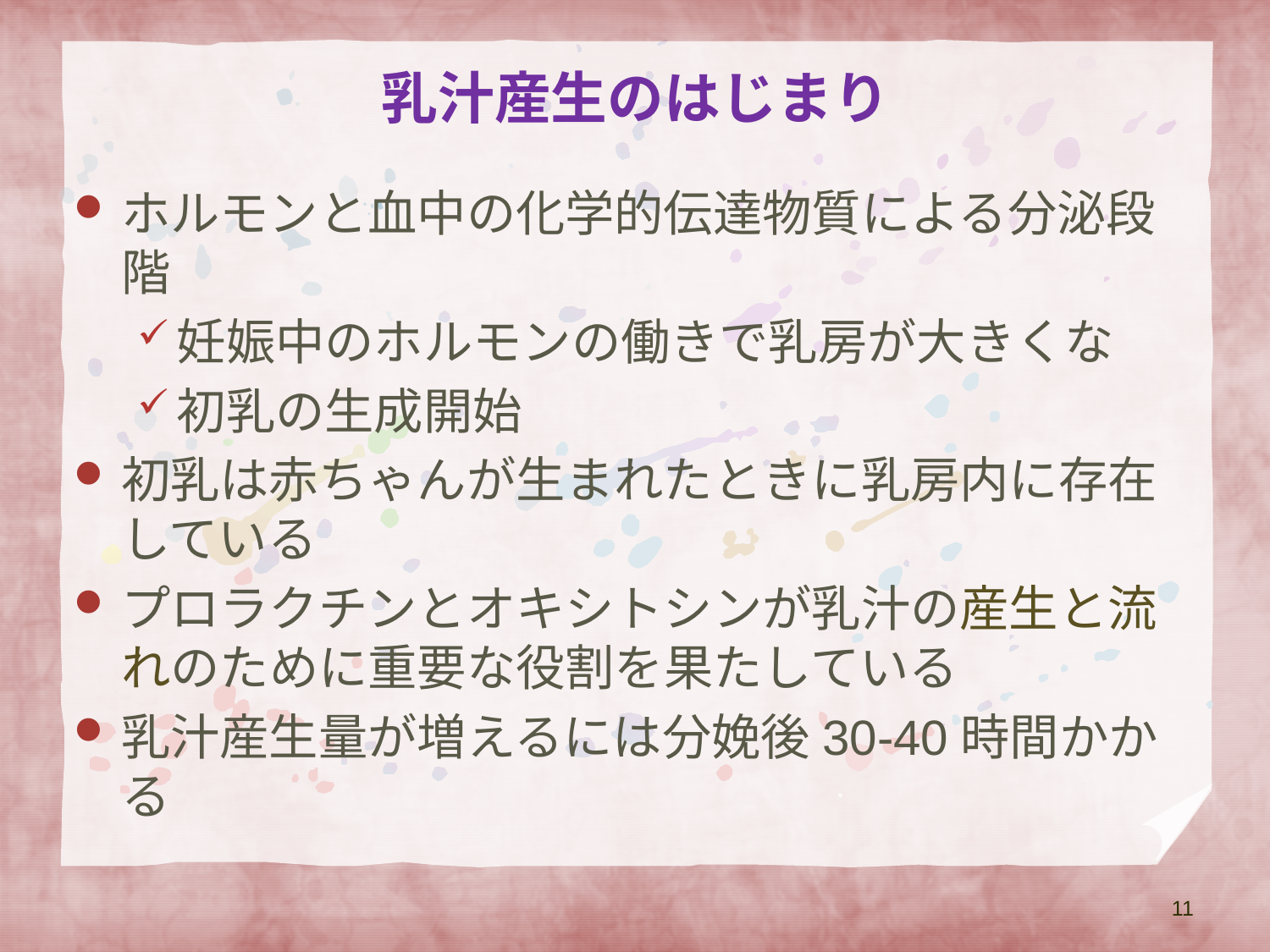

# 乳汁産生のはじまり
ホルモンと血中の化学的伝達物質による分泌段階
妊娠中のホルモンの働きで乳房が大きくな
初乳の生成開始
初乳は赤ちゃんが生まれたときに乳房内に存在している
プロラクチンとオキシトシンが乳汁の産生と流れのために重要な役割を果たしている
乳汁産生量が増えるには分娩後30-40時間かかる

11